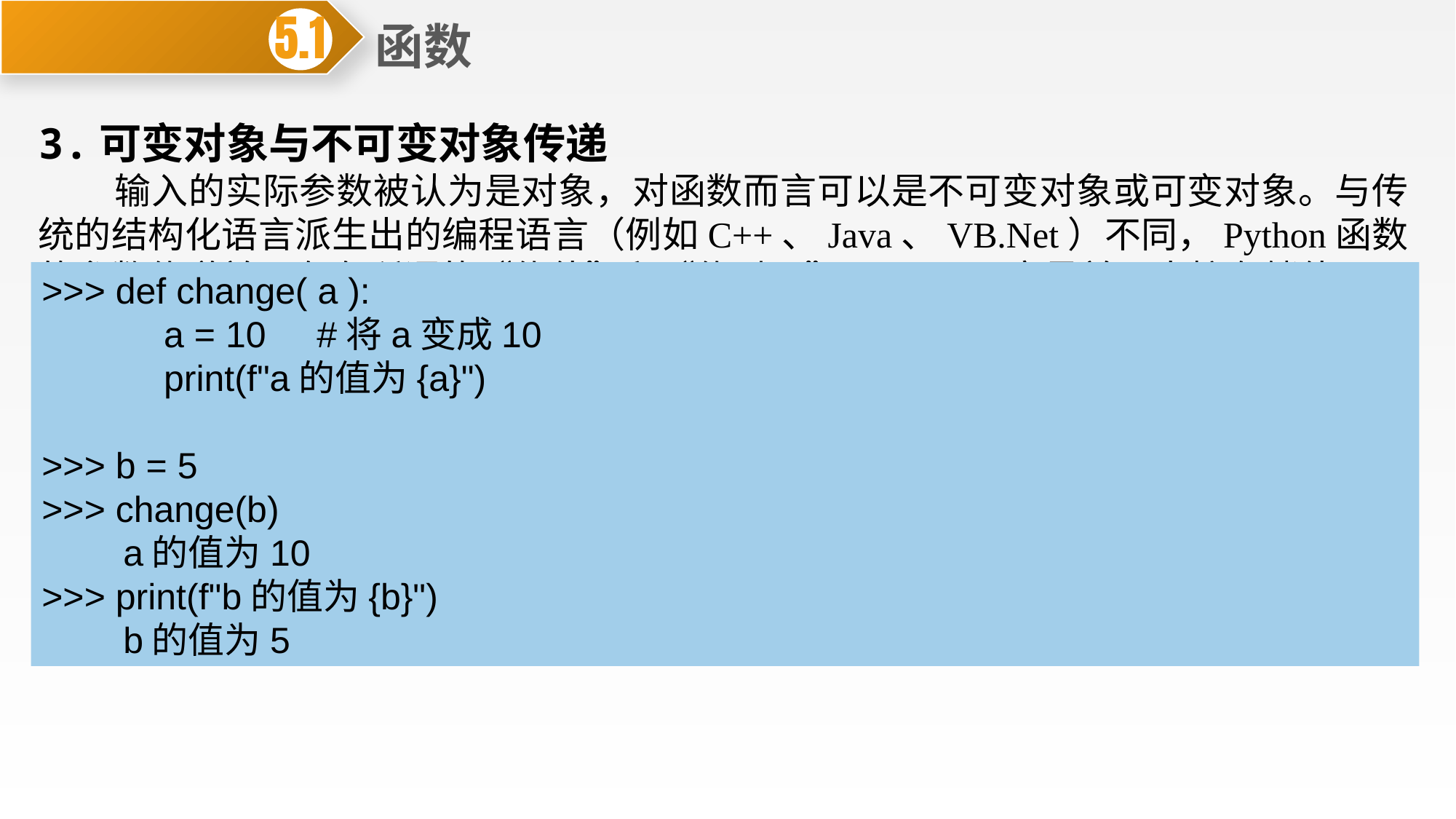

函数

5.1
3.可变对象与不可变对象传递
    输入的实际参数被认为是对象，对函数而言可以是不可变对象或可变对象。与传统的结构化语言派生出的编程语言（例如C++、Java、VB.Net）不同，Python函数的参数传递并不存在所谓的“传值”和“传引用”， Python变量并不直接存储值，而是存储该值的内存引用（参考2.2.2节），Python中一切皆对象，所以每个值的传递都是对象的引用。对象在传递过程中并不可复制，如果Python传递的对象是可变的，在函数中所作的处理将会把修改反应到对象自身，起作用类似在于传统语言中的“传引用”，如果对象不可变，当更新引用时将引用新的对象，作用类似于传统语言中的“传值”。
    传递不可变对象，即只是把这个参数的值拿来用一下，并不能改变那个参数本来的数值。从计算机存储的角度来说，没有改变传入参数所指的内容（值），只是访问了该参数的值。不可变对象包括：如整数、字符串、元组。
>>> def change( a ):
            a = 10     #将a变成10
            print(f"a的值为{a}")

>>> b = 5
>>> change(b)
        a的值为10
>>> print(f"b的值为{b}")
        b的值为5